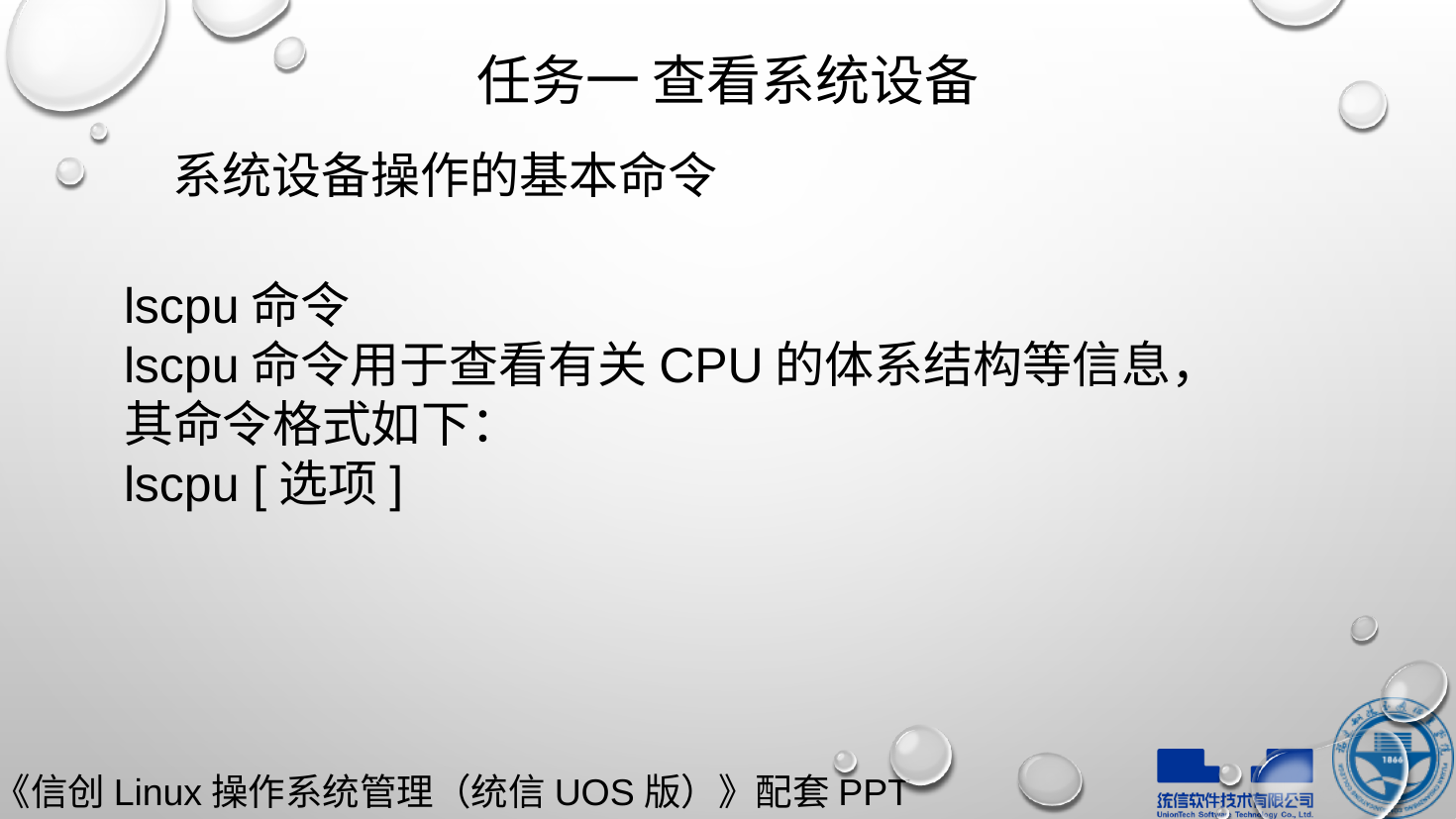

# 任务一 查看系统设备
系统设备操作的基本命令
lscpu命令
lscpu命令用于查看有关CPU的体系结构等信息，其命令格式如下：
lscpu [选项]